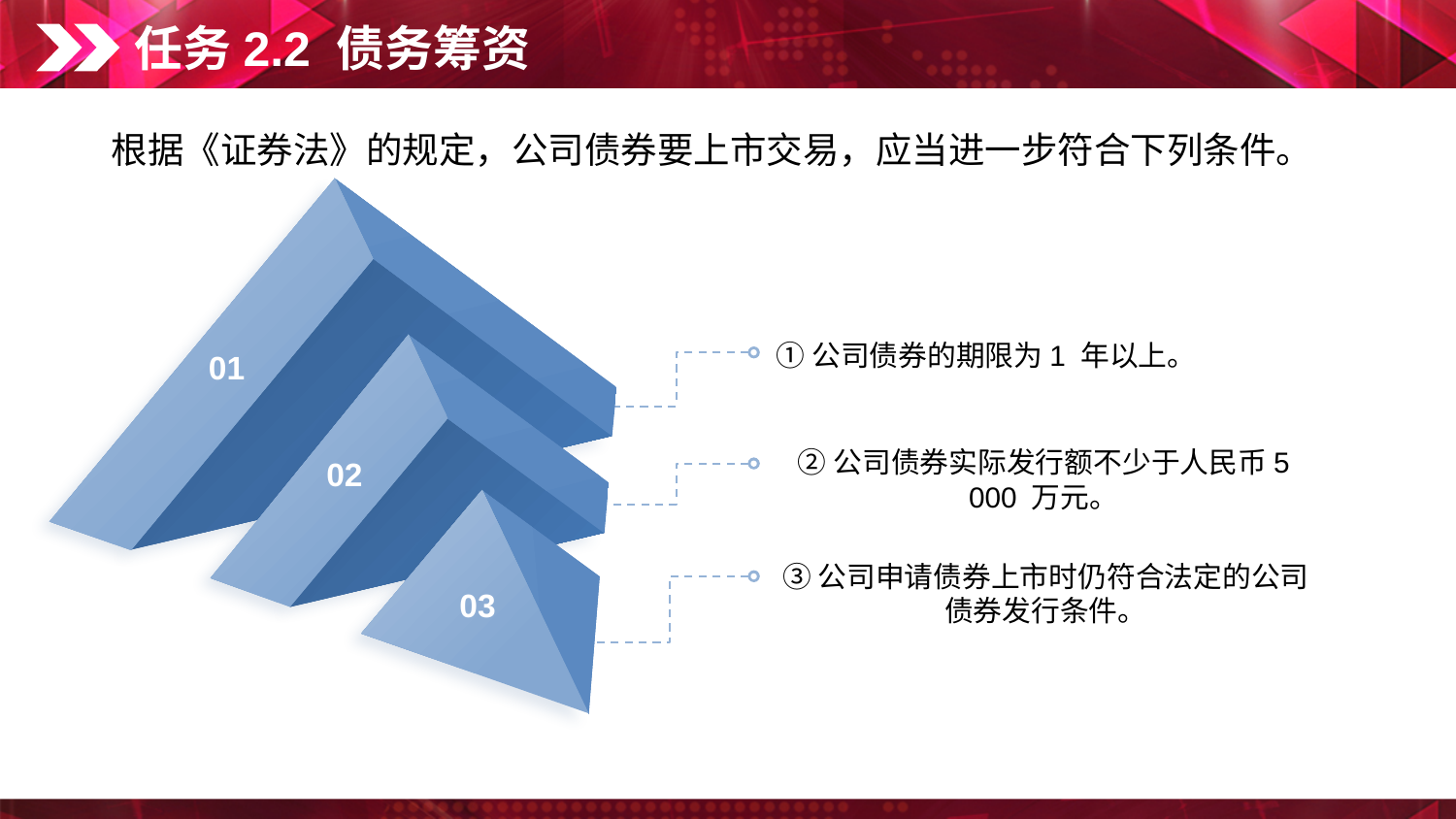

任务2.2 债务筹资

根据《证券法》的规定，公司债券要上市交易，应当进一步符合下列条件。

01

①公司债券的期限为1 年以上。
02

②公司债券实际发行额不少于人民币5 000 万元。

03
③公司申请债券上市时仍符合法定的公司债券发行条件。